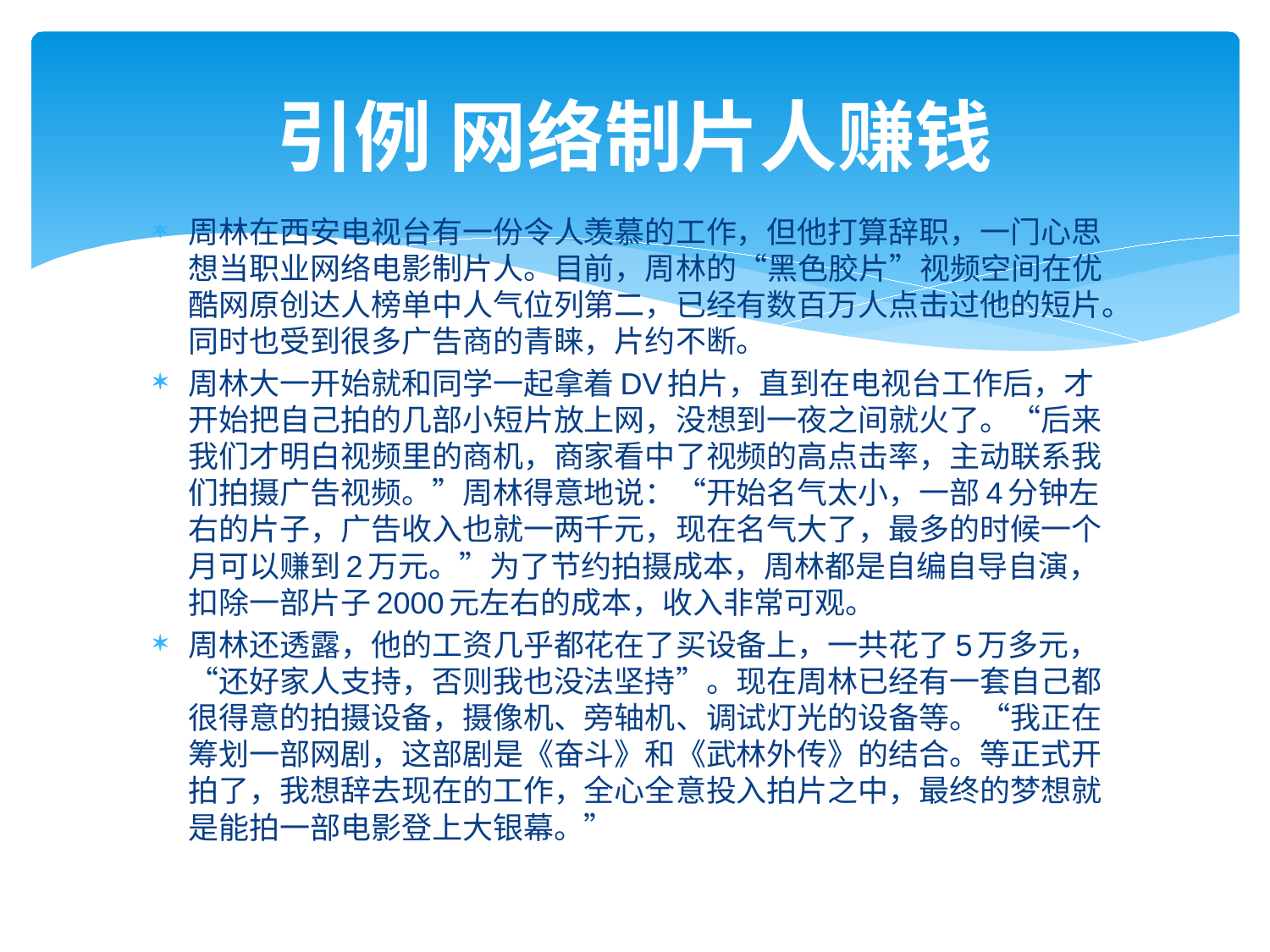

# 引例 网络制片人赚钱
周林在西安电视台有一份令人羡慕的工作，但他打算辞职，一门心思想当职业网络电影制片人。目前，周林的“黑色胶片”视频空间在优酷网原创达人榜单中人气位列第二，已经有数百万人点击过他的短片。同时也受到很多广告商的青睐，片约不断。
周林大一开始就和同学一起拿着DV拍片，直到在电视台工作后，才开始把自己拍的几部小短片放上网，没想到一夜之间就火了。“后来我们才明白视频里的商机，商家看中了视频的高点击率，主动联系我们拍摄广告视频。”周林得意地说：“开始名气太小，一部4分钟左右的片子，广告收入也就一两千元，现在名气大了，最多的时候一个月可以赚到2万元。”为了节约拍摄成本，周林都是自编自导自演，扣除一部片子2000元左右的成本，收入非常可观。
周林还透露，他的工资几乎都花在了买设备上，一共花了5万多元，“还好家人支持，否则我也没法坚持”。现在周林已经有一套自己都很得意的拍摄设备，摄像机、旁轴机、调试灯光的设备等。“我正在筹划一部网剧，这部剧是《奋斗》和《武林外传》的结合。等正式开拍了，我想辞去现在的工作，全心全意投入拍片之中，最终的梦想就是能拍一部电影登上大银幕。”